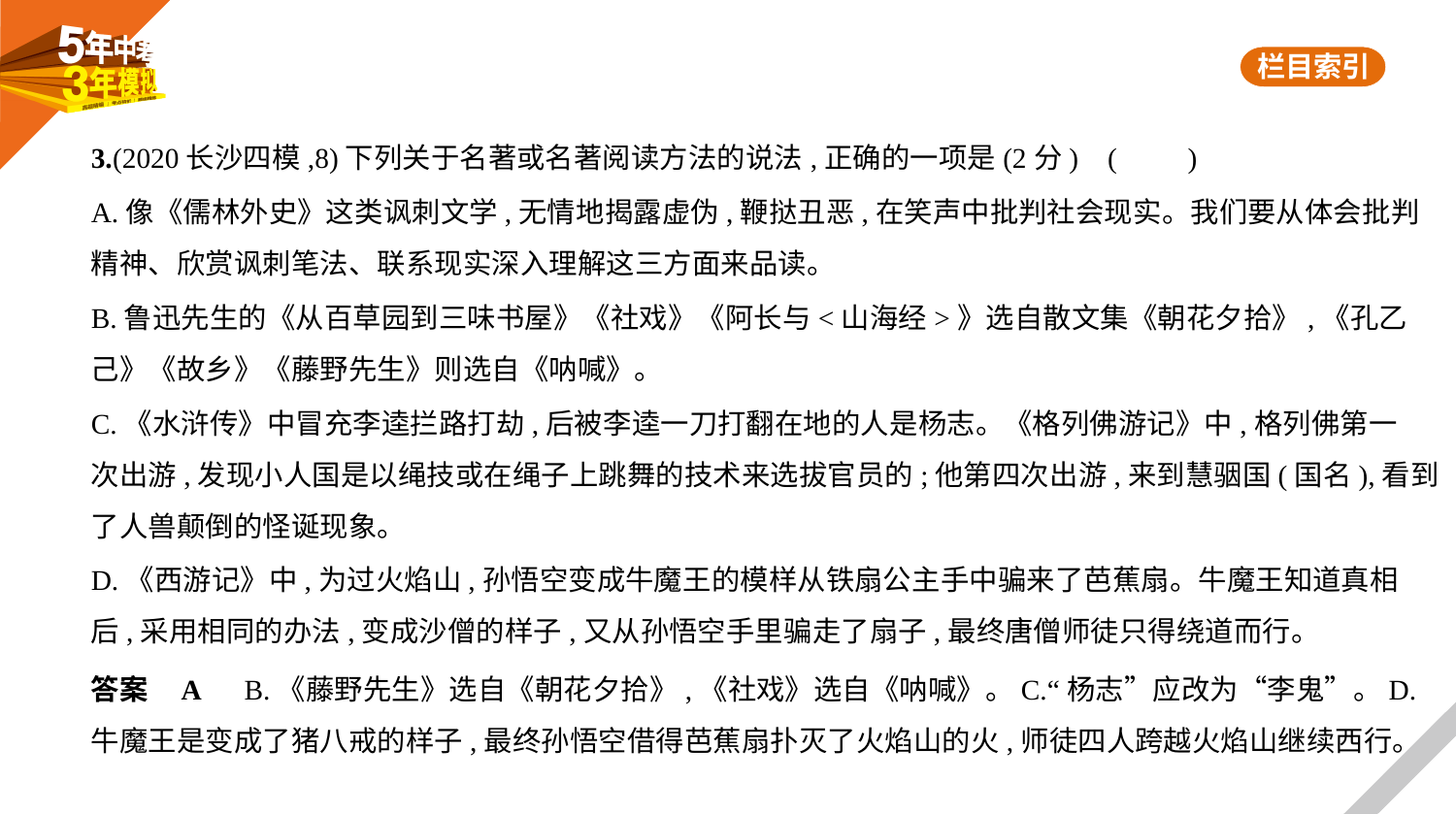

3.(2020长沙四模,8)下列关于名著或名著阅读方法的说法,正确的一项是(2分) (　　)
A.像《儒林外史》这类讽刺文学,无情地揭露虚伪,鞭挞丑恶,在笑声中批判社会现实。我们要从体会批判
精神、欣赏讽刺笔法、联系现实深入理解这三方面来品读。
B.鲁迅先生的《从百草园到三味书屋》《社戏》《阿长与<山海经>》选自散文集《朝花夕拾》,《孔乙
己》《故乡》《藤野先生》则选自《呐喊》。
C.《水浒传》中冒充李逵拦路打劫,后被李逵一刀打翻在地的人是杨志。《格列佛游记》中,格列佛第一
次出游,发现小人国是以绳技或在绳子上跳舞的技术来选拔官员的;他第四次出游,来到慧骃国(国名),看到
了人兽颠倒的怪诞现象。
D.《西游记》中,为过火焰山,孙悟空变成牛魔王的模样从铁扇公主手中骗来了芭蕉扇。牛魔王知道真相
后,采用相同的办法,变成沙僧的样子,又从孙悟空手里骗走了扇子,最终唐僧师徒只得绕道而行。
答案    A　B.《藤野先生》选自《朝花夕拾》,《社戏》选自《呐喊》。C.“杨志”应改为“李鬼”。D.
牛魔王是变成了猪八戒的样子,最终孙悟空借得芭蕉扇扑灭了火焰山的火,师徒四人跨越火焰山继续西行。